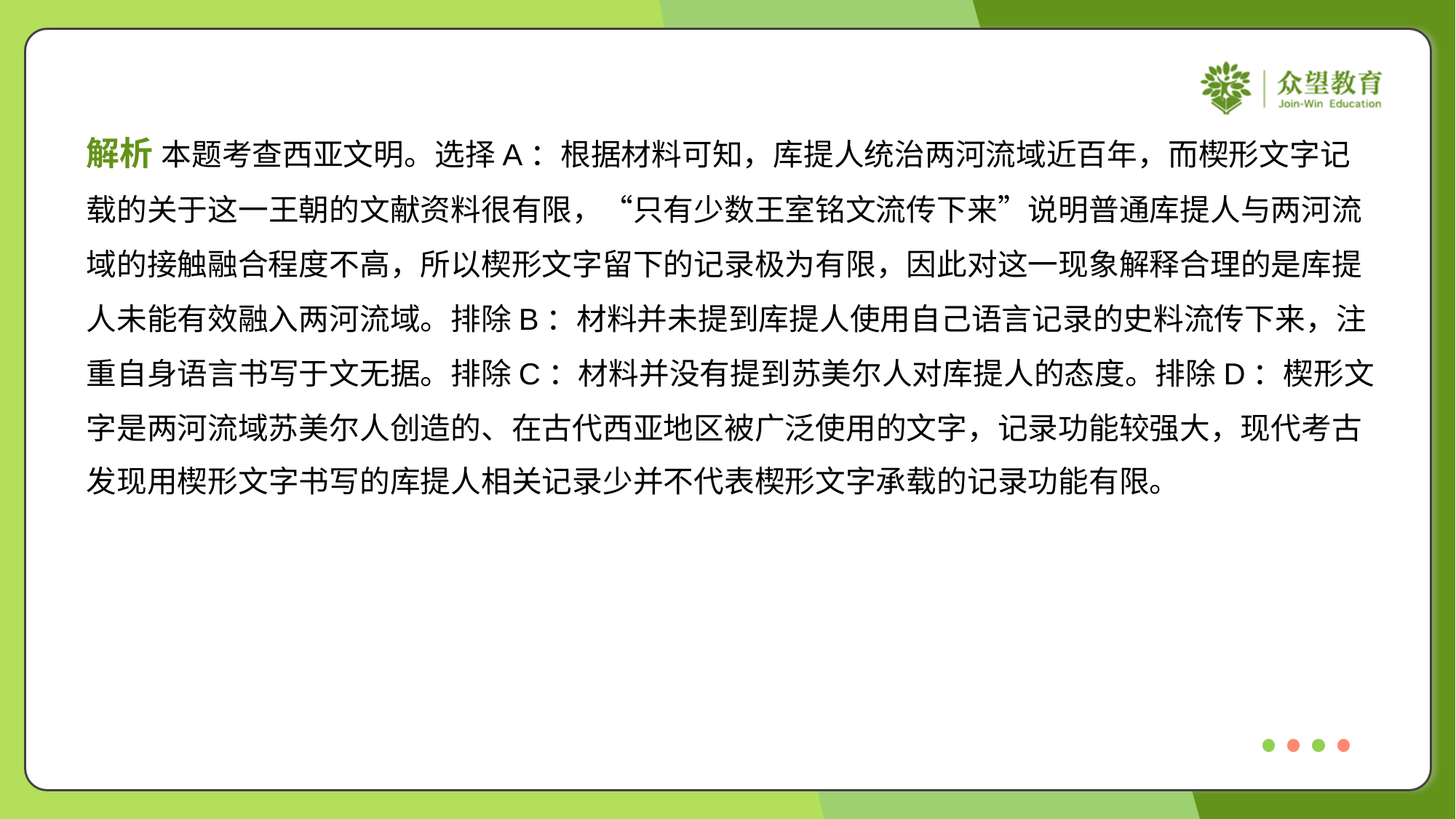

解析 本题考查西亚文明。选择A：根据材料可知，库提人统治两河流域近百年，而楔形文字记
载的关于这一王朝的文献资料很有限，“只有少数王室铭文流传下来”说明普通库提人与两河流
域的接触融合程度不高，所以楔形文字留下的记录极为有限，因此对这一现象解释合理的是库提
人未能有效融入两河流域。排除B：材料并未提到库提人使用自己语言记录的史料流传下来，注
重自身语言书写于文无据。排除C：材料并没有提到苏美尔人对库提人的态度。排除D：楔形文
字是两河流域苏美尔人创造的、在古代西亚地区被广泛使用的文字，记录功能较强大，现代考古
发现用楔形文字书写的库提人相关记录少并不代表楔形文字承载的记录功能有限。